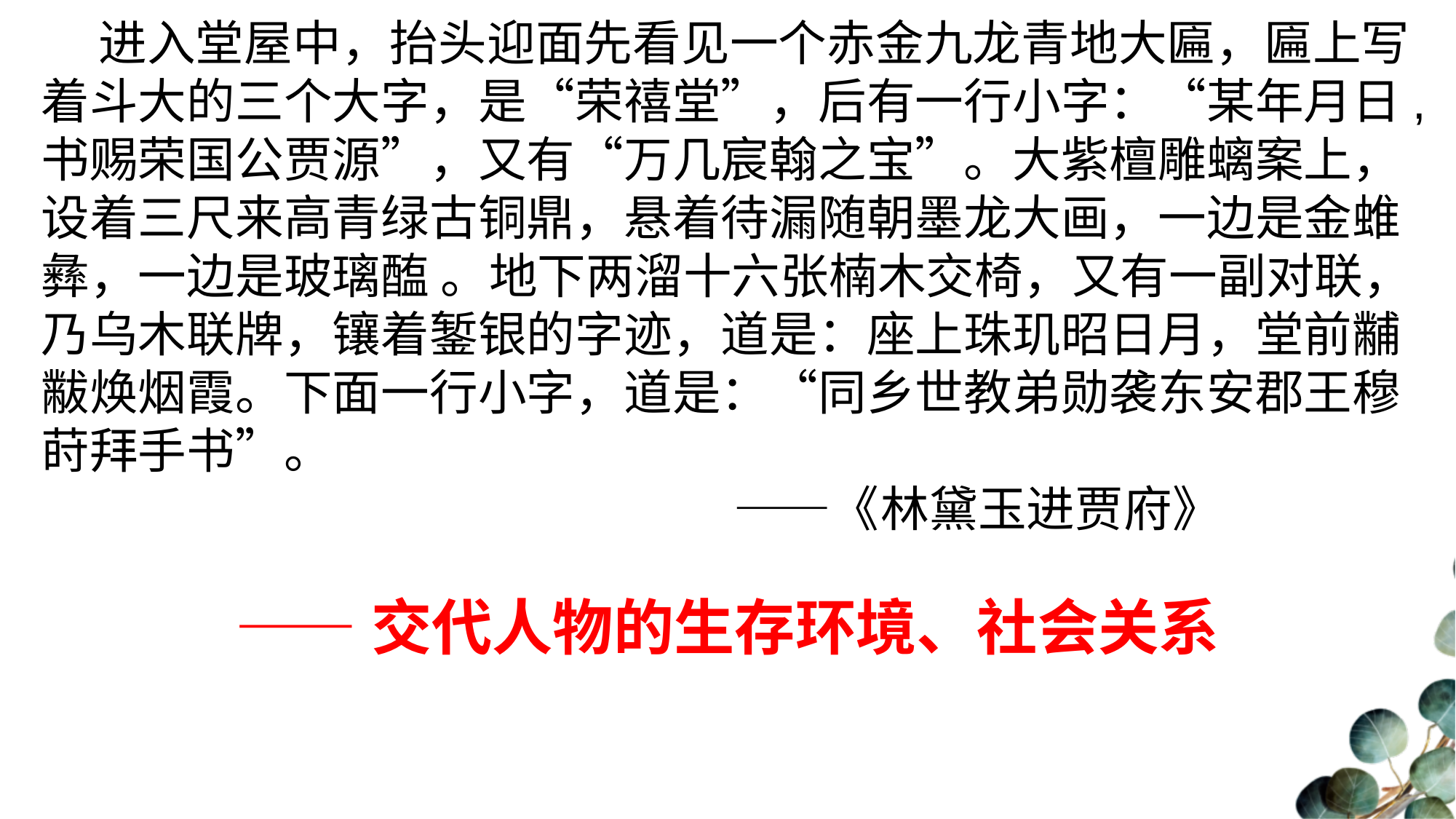

进入堂屋中，抬头迎面先看见一个赤金九龙青地大匾，匾上写着斗大的三个大字，是“荣禧堂”，后有一行小字：“某年月日,书赐荣国公贾源”，又有“万几宸翰之宝”。大紫檀雕螭案上，设着三尺来高青绿古铜鼎，悬着待漏随朝墨龙大画，一边是金蜼彝，一边是玻璃醢 。地下两溜十六张楠木交椅，又有一副对联，乃乌木联牌，镶着錾银的字迹，道是：座上珠玑昭日月，堂前黼黻焕烟霞。下面一行小字，道是：“同乡世教弟勋袭东安郡王穆莳拜手书”。
　　　　　　　　                            ——《林黛玉进贾府》
——交代人物的生存环境、社会关系